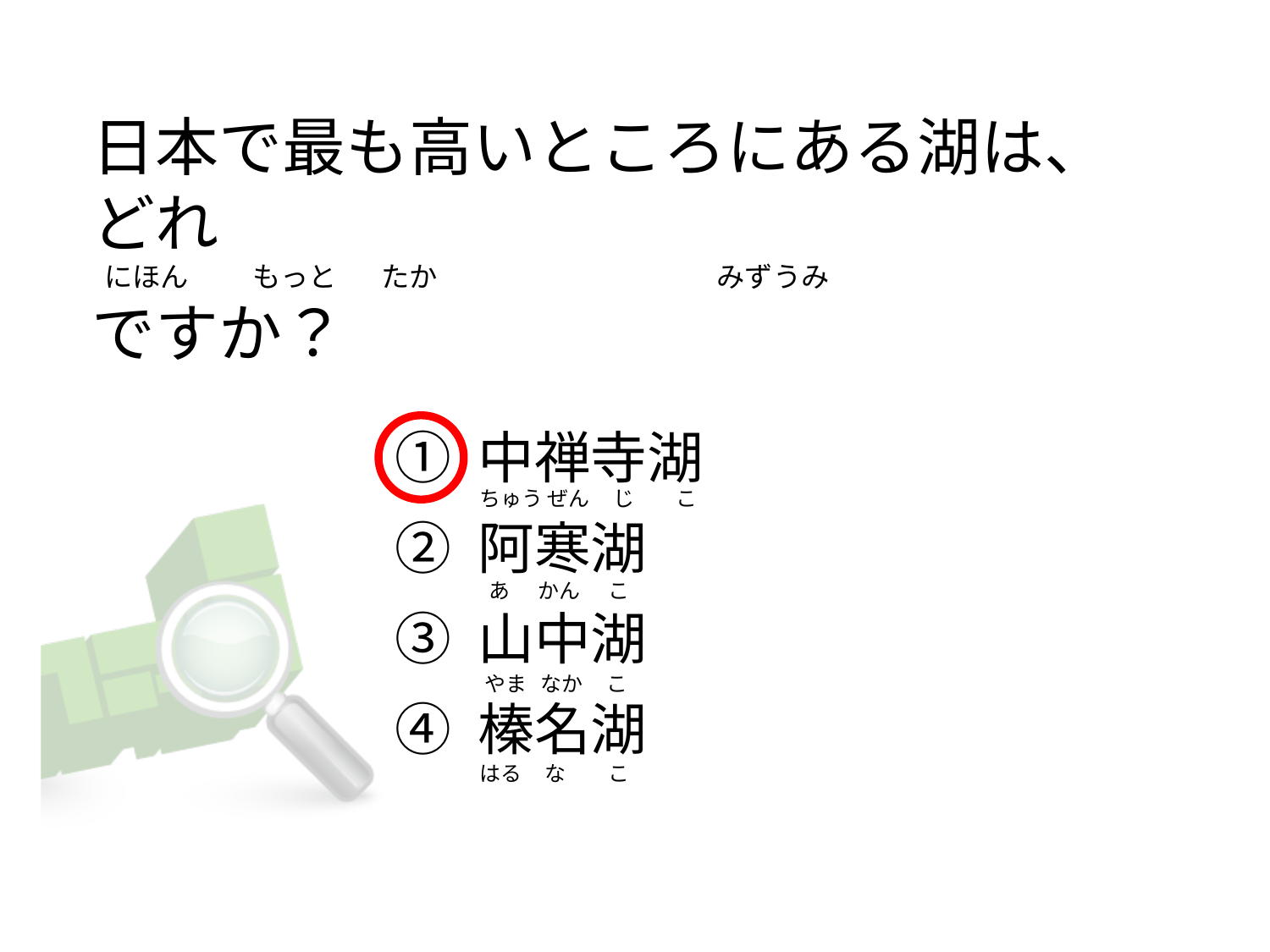

# 日本で最も高いところにある湖は、どれ   にほん          もっと       たか                                            みずうみ ですか？

① 中禅寺湖
② 阿寒湖
③ 山中湖
④ 榛名湖
ちゅう ぜん     じ         こ
  あ      かん      こ
 やま   なか     こ
はる     な         こ